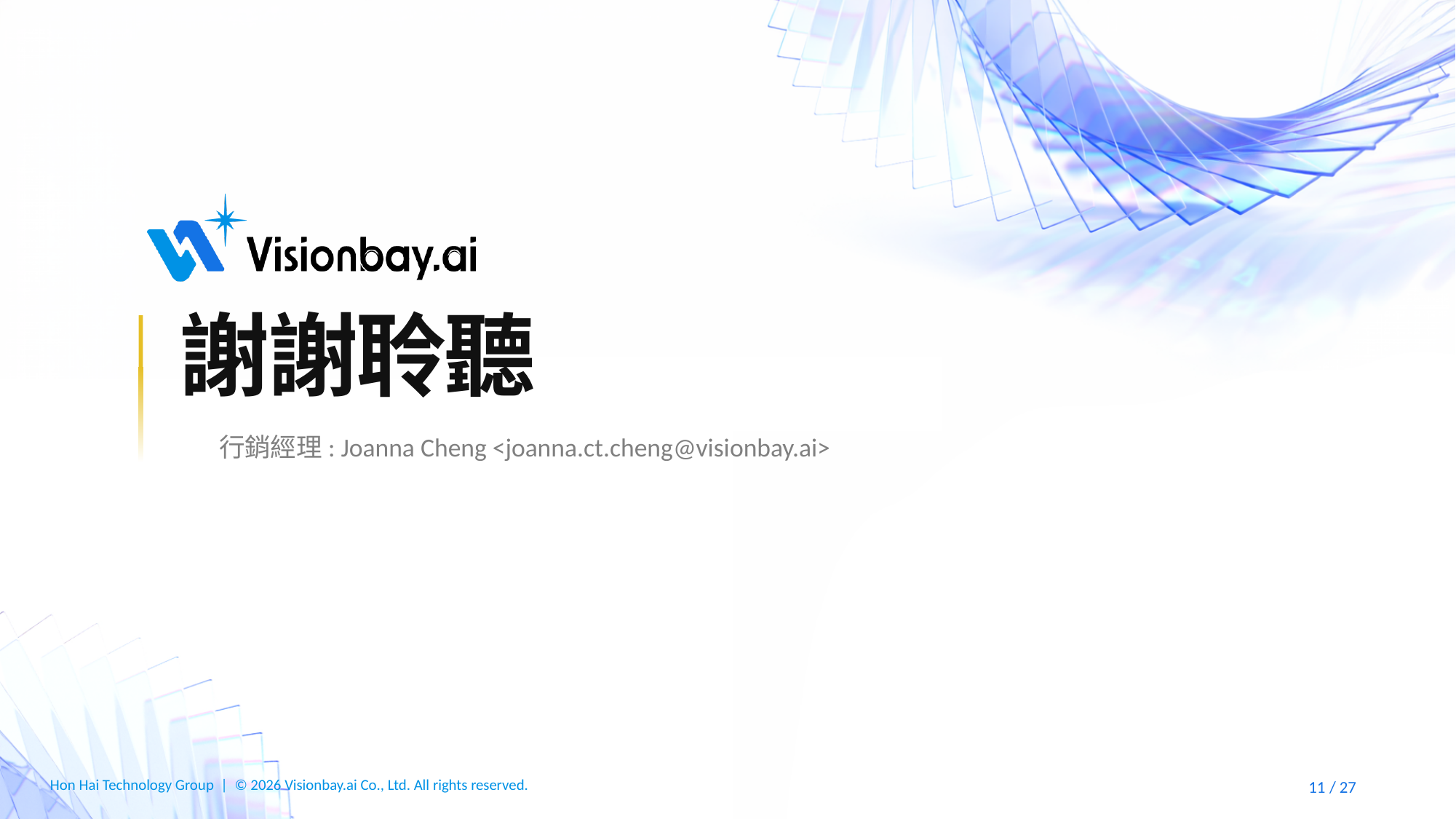

# 謝謝聆聽
行銷經理: Joanna Cheng <joanna.ct.cheng@visionbay.ai>
27